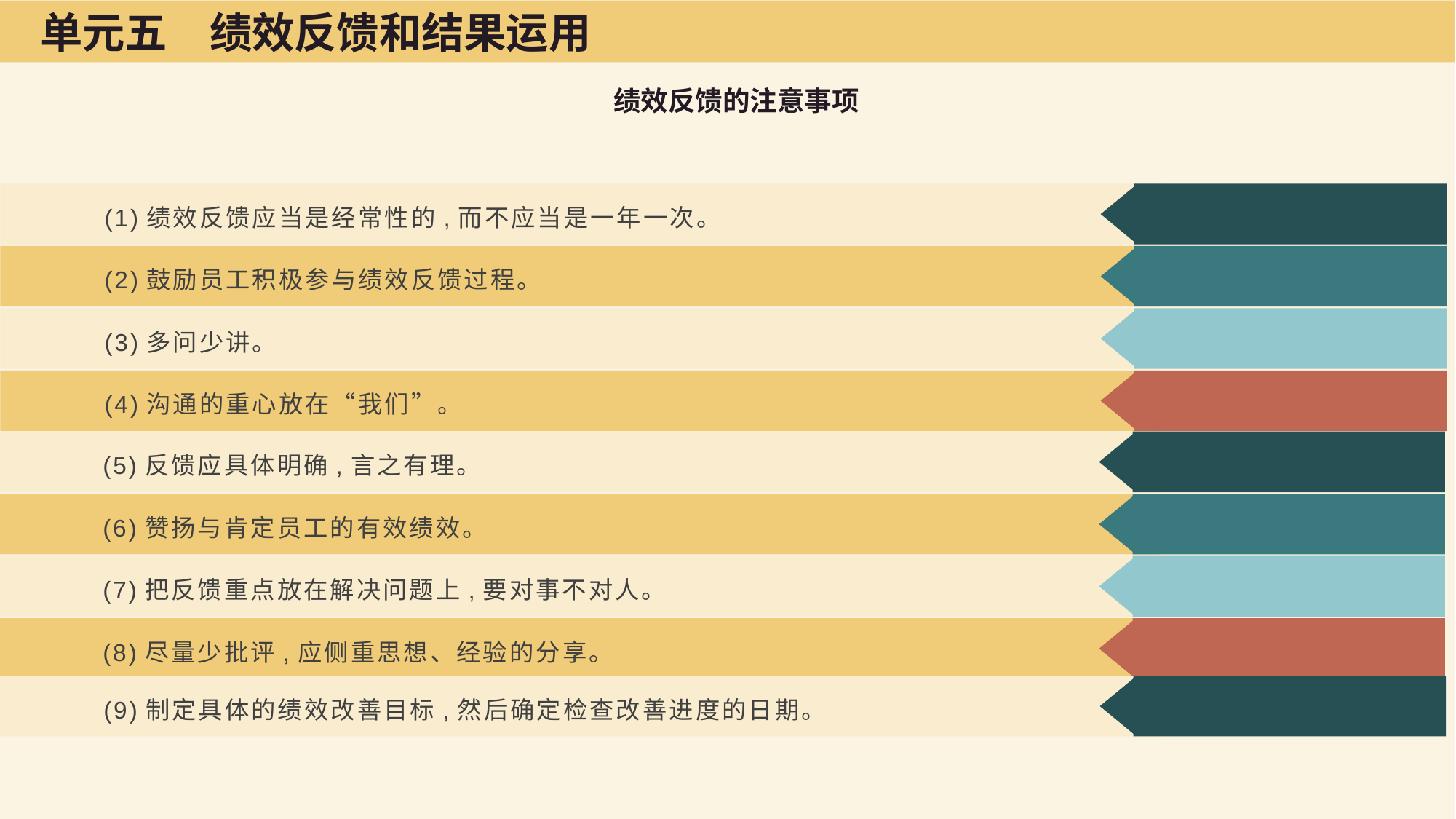

单元五　绩效反馈和结果运用
绩效反馈的注意事项

(1)绩效反馈应当是经常性的,而不应当是一年一次。

(2)鼓励员工积极参与绩效反馈过程。

(3)多问少讲。

(4)沟通的重心放在“我们”。

(5)反馈应具体明确,言之有理。

(6)赞扬与肯定员工的有效绩效。

(7)把反馈重点放在解决问题上,要对事不对人。

(8)尽量少批评,应侧重思想、经验的分享。

(9)制定具体的绩效改善目标,然后确定检查改善进度的日期。